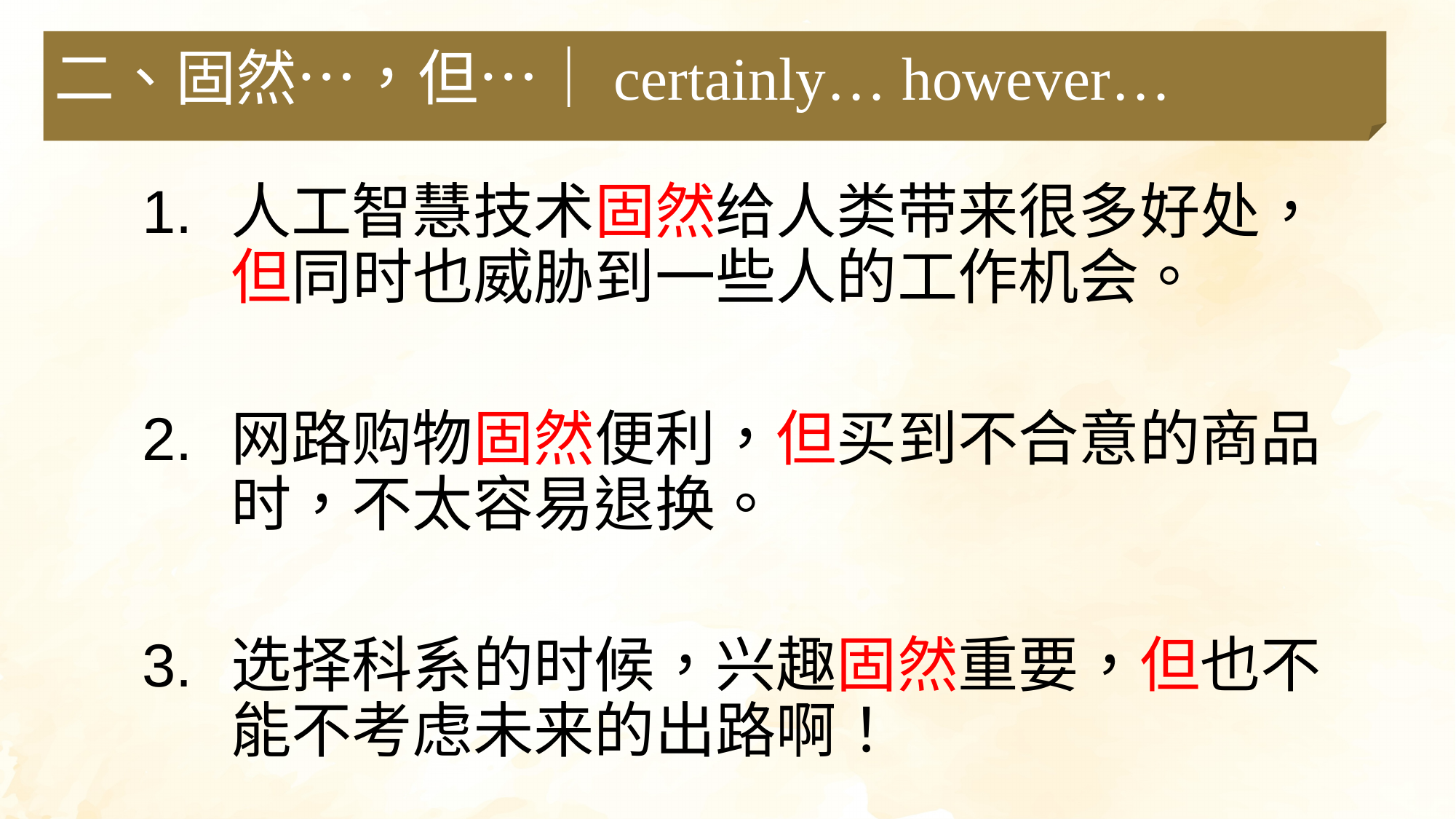

二、固然…，但…｜certainly… however…
人工智慧技术固然给人类带来很多好处，但同时也威胁到一些人的工作机会。

网路购物固然便利，但买到不合意的商品时，不太容易退换。

选择科系的时候，兴趣固然重要，但也不能不考虑未来的出路啊！